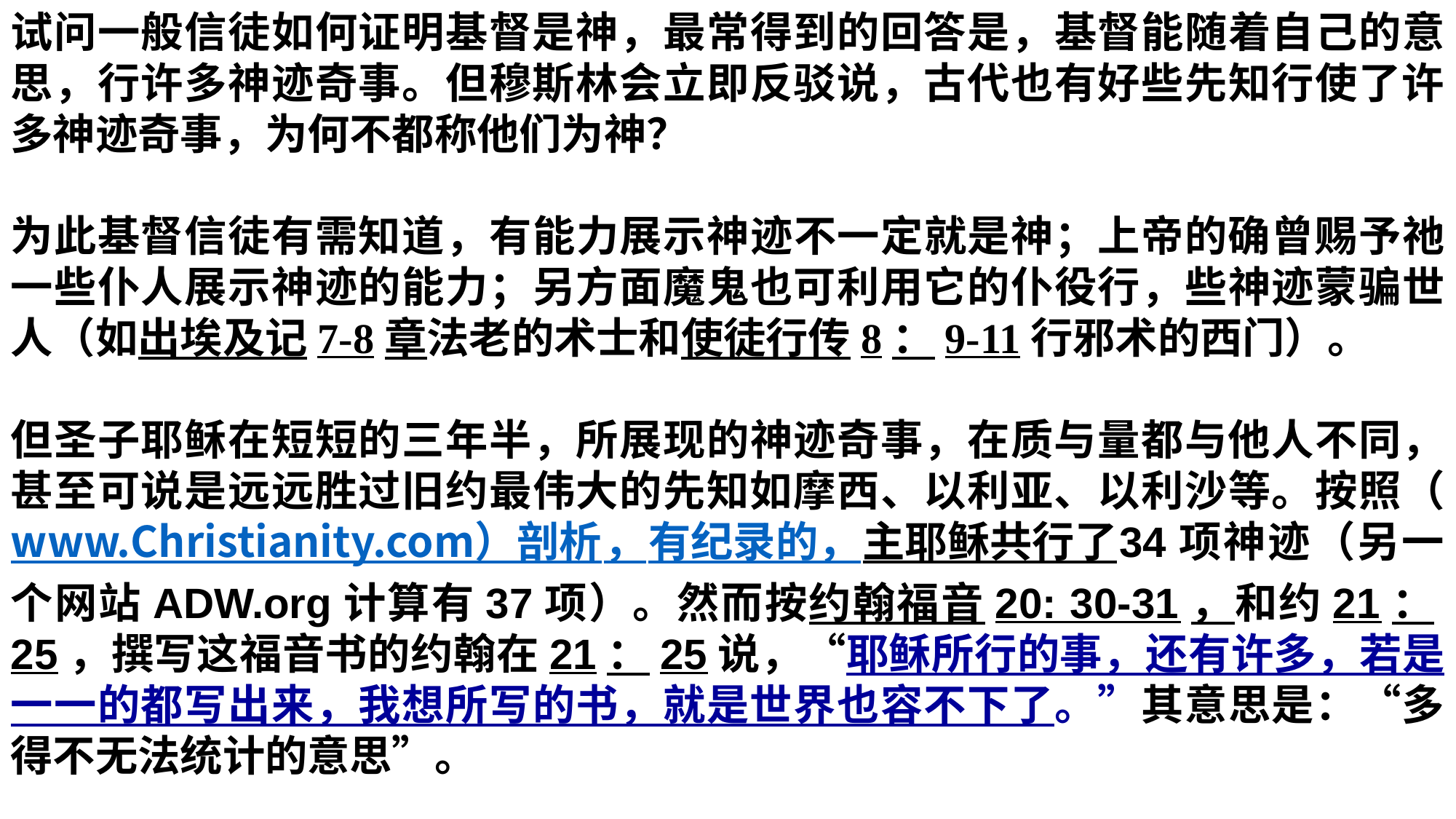

试问一般信徒如何证明基督是神，最常得到的回答是，基督能随着自己的意思，行许多神迹奇事。但穆斯林会立即反驳说，古代也有好些先知行使了许多神迹奇事，为何不都称他们为神？

为此基督信徒有需知道，有能力展示神迹不一定就是神；上帝的确曾赐予祂一些仆人展示神迹的能力；另方面魔鬼也可利用它的仆役行，些神迹蒙骗世人（如出埃及记7-8章法老的术士和使徒行传8：9-11行邪术的西门）。

但圣子耶稣在短短的三年半，所展现的神迹奇事，在质与量都与他人不同，甚至可说是远远胜过旧约最伟大的先知如摩西、以利亚、以利沙等。按照（www.Christianity.com）剖析，有纪录的，主耶稣共行了34项神迹（另一个网站ADW.org计算有37项）。然而按约翰福音20: 30-31，和约21：25，撰写这福音书的约翰在21：25说，“耶稣所行的事，还有许多，若是一一的都写出来，我想所写的书，就是世界也容不下了。”其意思是：“多得不无法统计的意思”。